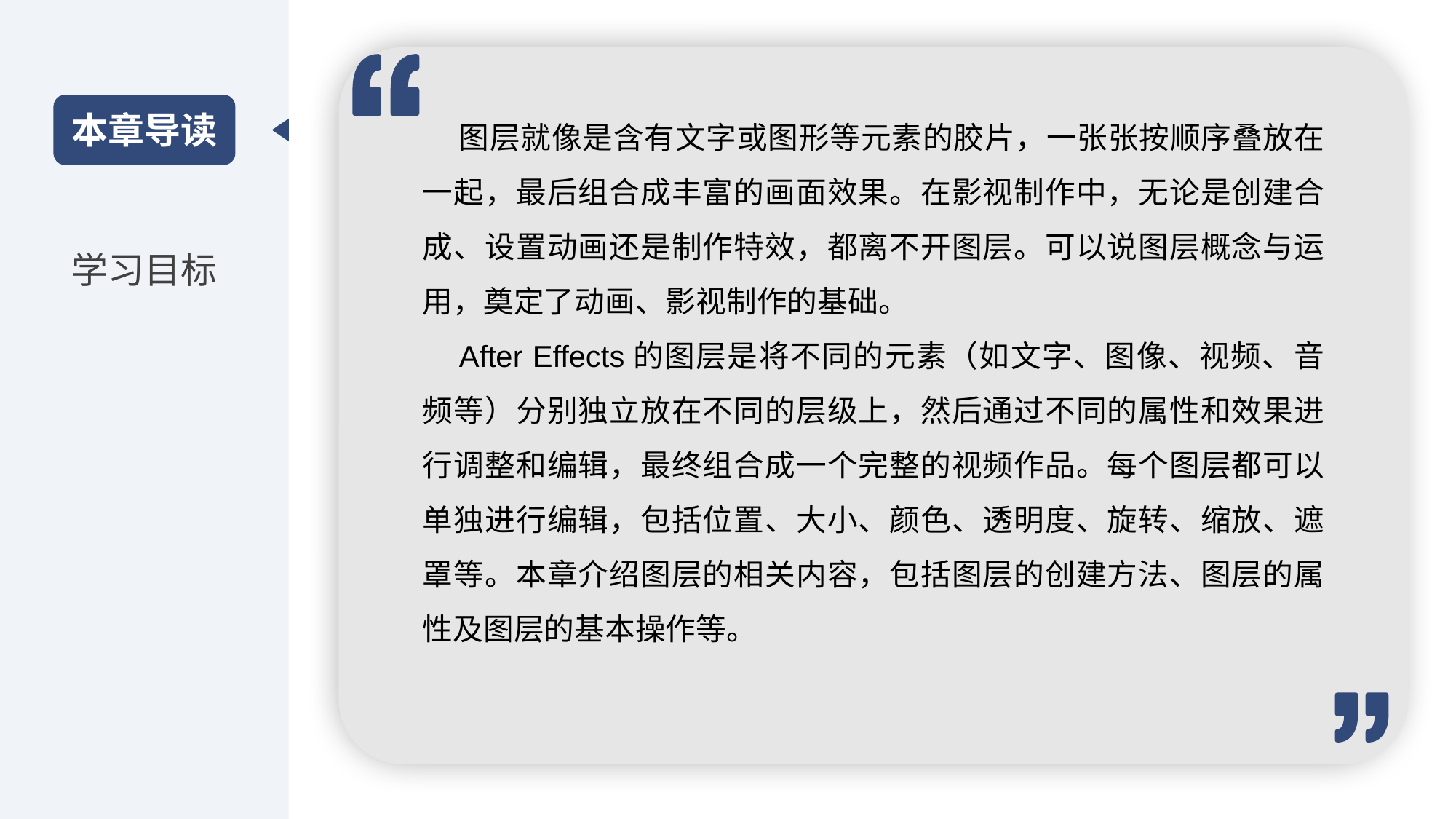

图层就像是含有文字或图形等元素的胶片，一张张按顺序叠放在一起，最后组合成丰富的画面效果。在影视制作中，无论是创建合成、设置动画还是制作特效，都离不开图层。可以说图层概念与运用，奠定了动画、影视制作的基础。
After Effects的图层是将不同的元素（如文字、图像、视频、音频等）分别独立放在不同的层级上，然后通过不同的属性和效果进行调整和编辑，最终组合成一个完整的视频作品。每个图层都可以单独进行编辑，包括位置、大小、颜色、透明度、旋转、缩放、遮罩等。本章介绍图层的相关内容，包括图层的创建方法、图层的属性及图层的基本操作等。
本章导读

学习目标